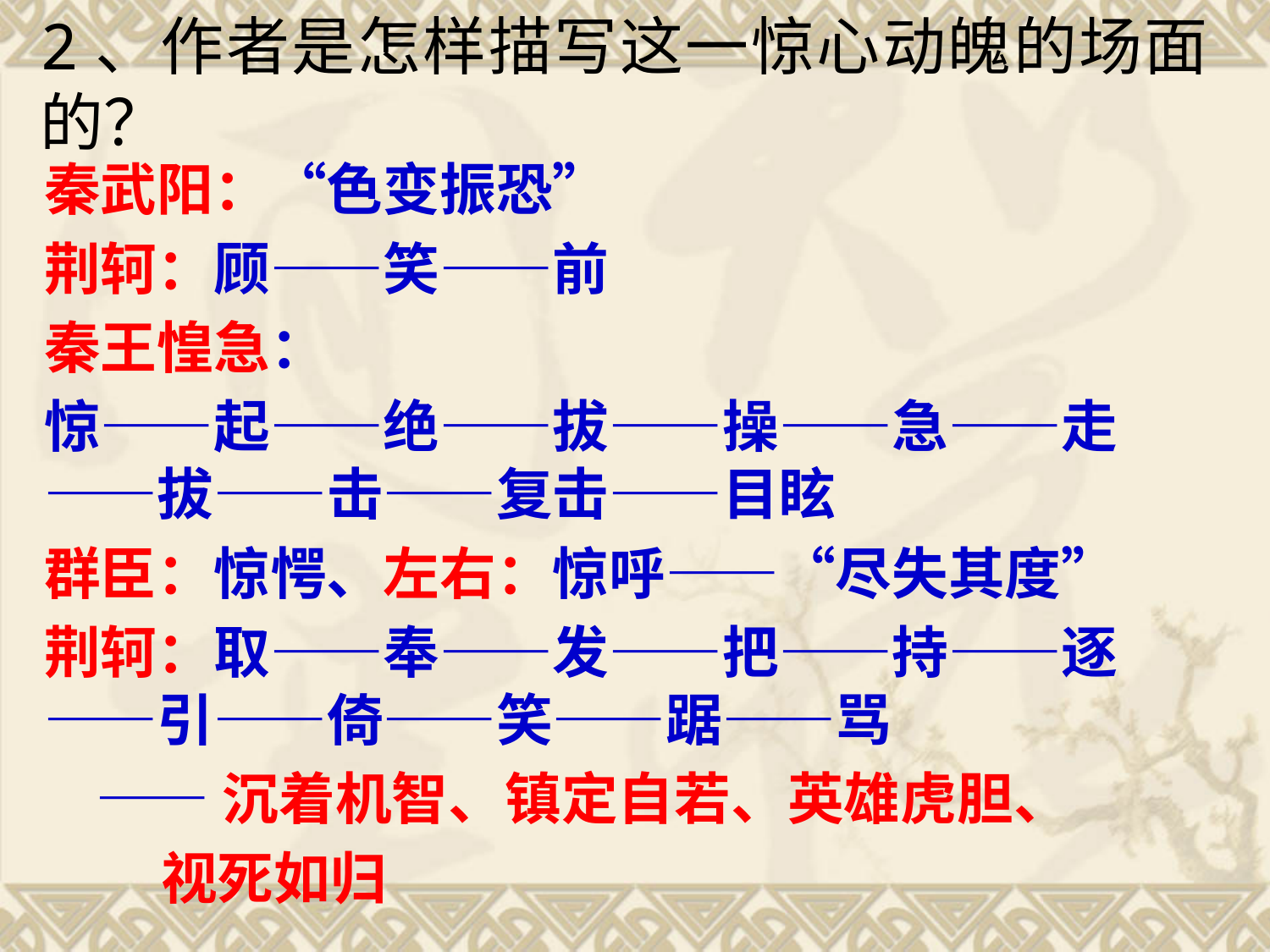

2、作者是怎样描写这一惊心动魄的场面的？
秦武阳：“色变振恐”
荆轲：顾——笑——前
秦王惶急：
惊——起——绝——拔——操——急——走——拔——击——复击——目眩
群臣：惊愕、左右：惊呼——“尽失其度”
荆轲：取——奉——发——把——持——逐——引——倚——笑——踞——骂
    ——沉着机智、镇定自若、英雄虎胆、
        视死如归